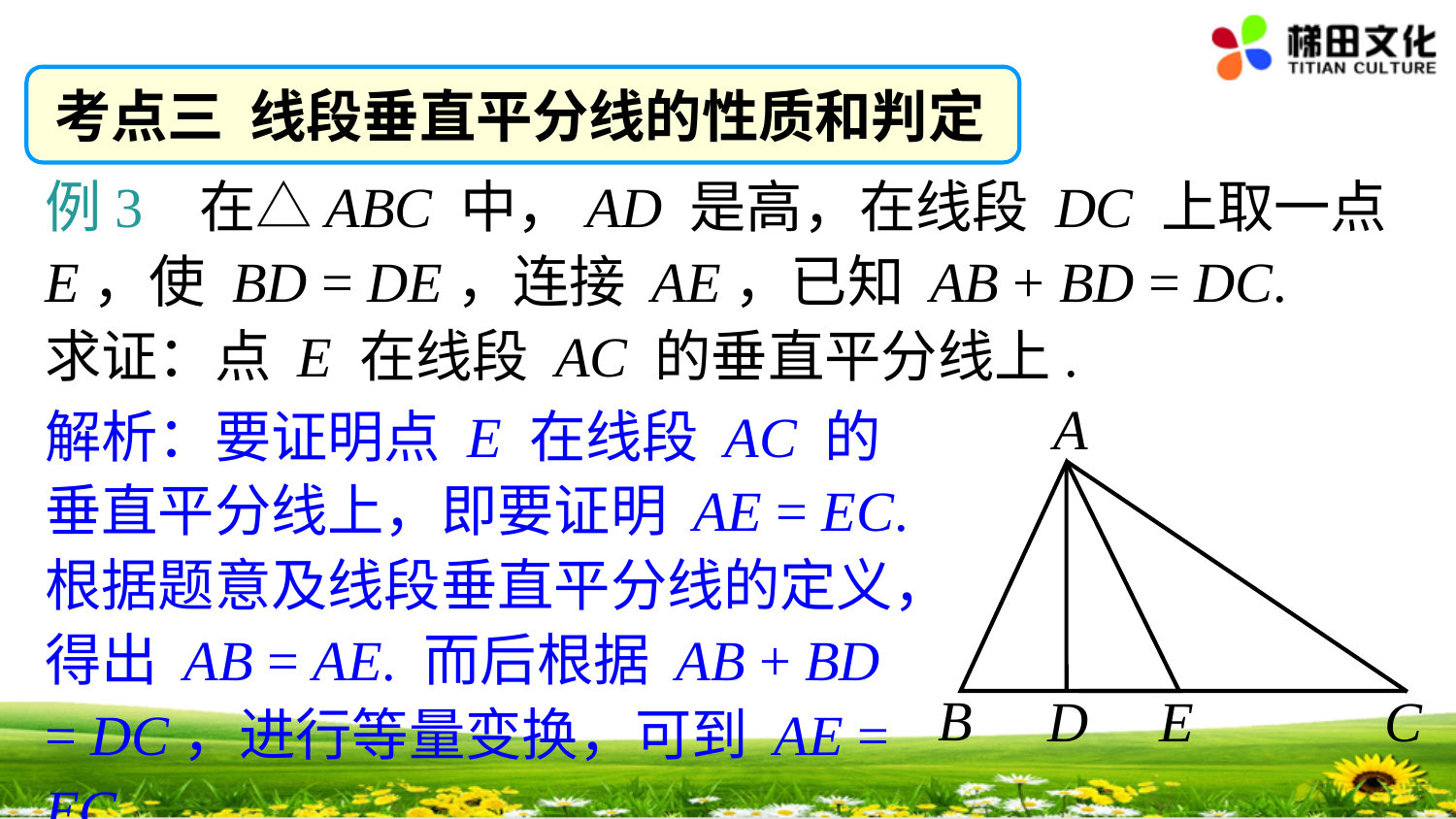

考点三  线段垂直平分线的性质和判定
例3   在△ABC 中，AD 是高，在线段 DC 上取一点 E，使 BD = DE，连接 AE，已知 AB + BD = DC.
求证：点 E 在线段 AC 的垂直平分线上.
A

B
D
C

E

解析：要证明点 E 在线段 AC 的垂直平分线上，即要证明 AE = EC.
根据题意及线段垂直平分线的定义，得出 AB = AE. 而后根据 AB + BD = DC，进行等量变换，可到 AE = EC.